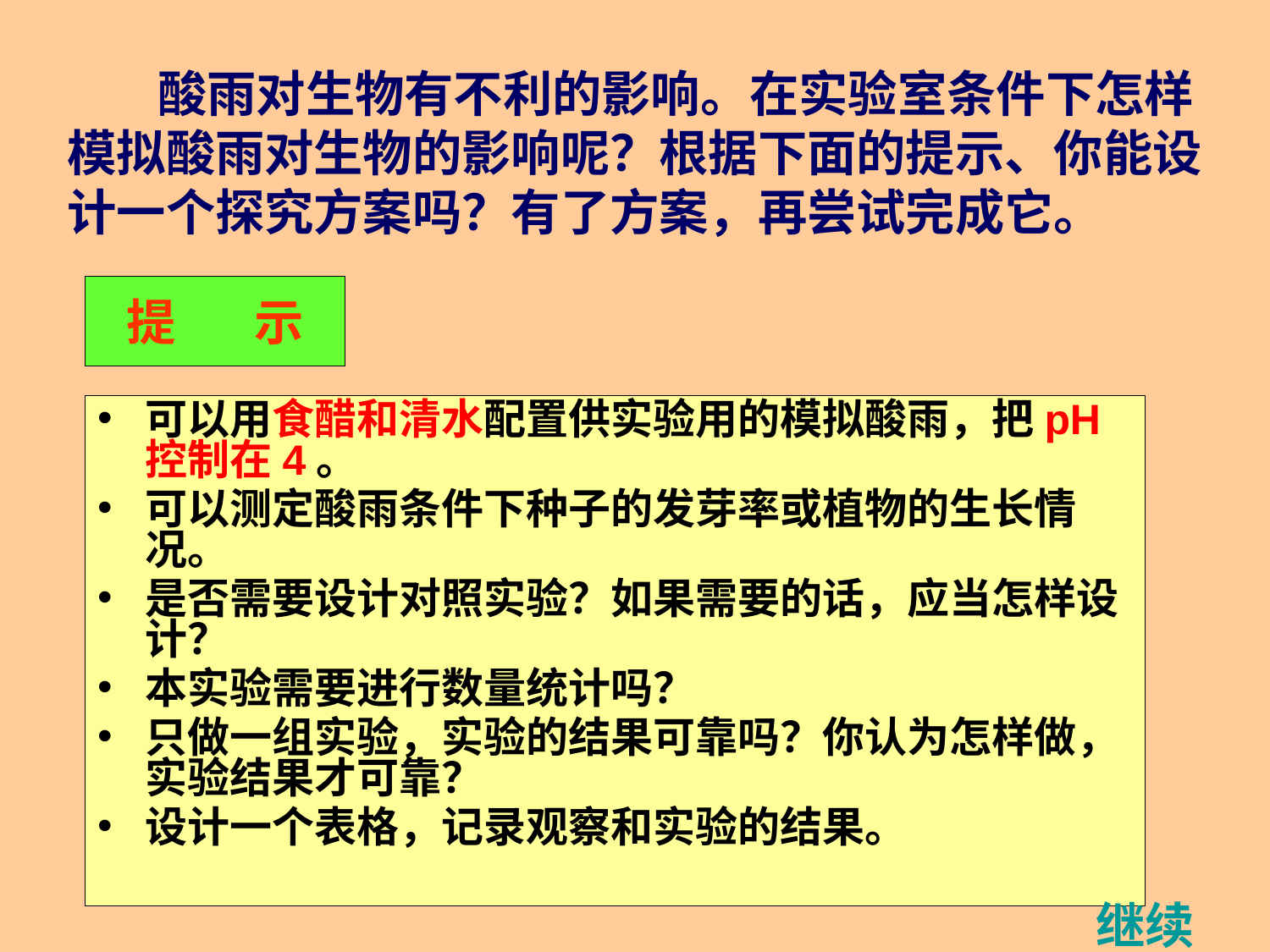

酸雨对生物有不利的影响。在实验室条件下怎样模拟酸雨对生物的影响呢？根据下面的提示、你能设计一个探究方案吗？有了方案，再尝试完成它。
# 提       示
可以用食醋和清水配置供实验用的模拟酸雨，把pH控制在4。
可以测定酸雨条件下种子的发芽率或植物的生长情况。
是否需要设计对照实验？如果需要的话，应当怎样设计？
本实验需要进行数量统计吗？
只做一组实验，实验的结果可靠吗？你认为怎样做，实验结果才可靠？
设计一个表格，记录观察和实验的结果。
继续